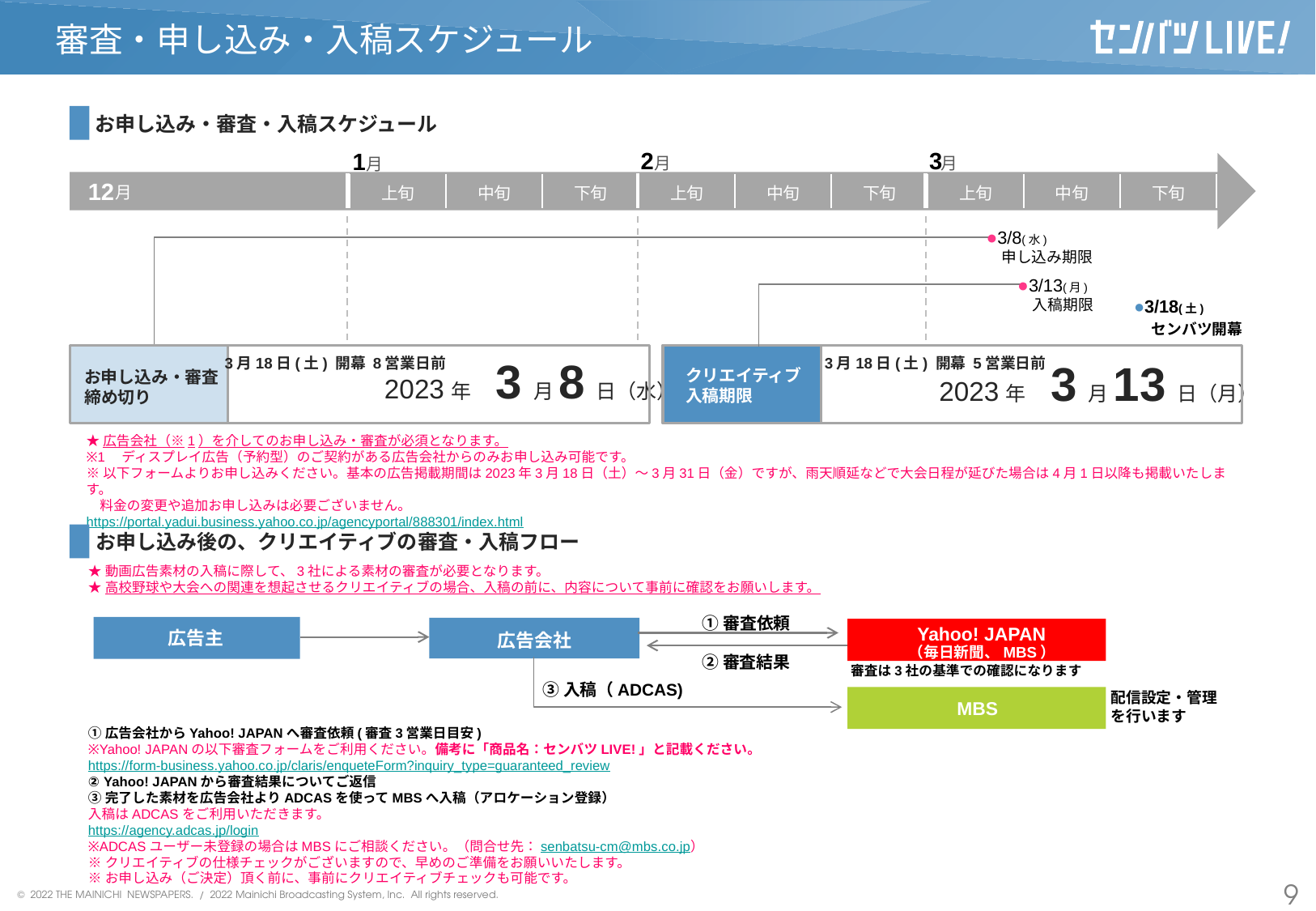

審査・申し込み・入稿スケジュール
お申し込み・審査・入稿スケジュール

2
月
3
月
1
月

12
月
| 上旬 | 中旬 | 下旬 | 上旬 | 中旬 | 下旬 | 上旬 | 中旬 | 下旬 |
| --- | --- | --- | --- | --- | --- | --- | --- | --- |
●3/8(水)
　申し込み期限

●3/13(月)
　入稿期限

●3/18(土)
　センバツ開幕

3月18日(土) 開幕 8営業日前
3月18日(土) 開幕 5営業日前
クリエイティブ
入稿期限
お申し込み・審査
締め切り
2023年　3月8日（水）
2023年　3月13日（月）
★広告会社（※1）を介してのお申し込み・審査が必須となります。
※1　ディスプレイ広告（予約型）のご契約がある広告会社からのみお申し込み可能です。
※以下フォームよりお申し込みください。基本の広告掲載期間は2023年3月18日（土）～3月31日（金）ですが、雨天順延などで大会日程が延びた場合は4月1日以降も掲載いたします。
　料金の変更や追加お申し込みは必要ございません。
https://portal.yadui.business.yahoo.co.jp/agencyportal/888301/index.html
お申し込み後の、クリエイティブの審査・入稿フロー

★動画広告素材の入稿に際して、3社による素材の審査が必要となります。
★高校野球や大会への関連を想起させるクリエイティブの場合、入稿の前に、内容について事前に確認をお願いします。

①広告会社からYahoo! JAPANへ審査依頼(審査3営業日目安)
※Yahoo! JAPANの以下審査フォームをご利用ください。備考に「商品名：センバツLIVE!」と記載ください。
https://form-business.yahoo.co.jp/claris/enqueteForm?inquiry_type=guaranteed_review
② Yahoo! JAPANから審査結果についてご返信
③完了した素材を広告会社よりADCASを使ってMBSへ入稿（アロケーション登録）
入稿はADCASをご利用いただきます。
https://agency.adcas.jp/login
※ADCASユーザー未登録の場合はMBSにご相談ください。（問合せ先：senbatsu-cm@mbs.co.jp）
※クリエイティブの仕様チェックがございますので、早めのご準備をお願いいたします。
※お申し込み（ご決定）頂く前に、事前にクリエイティブチェックも可能です。

①審査依頼
Yahoo! JAPAN

広告主
広告会社
（毎日新聞、MBS）
②審査結果
審査は3社の基準での確認になります

③入稿（ADCAS)
配信設定・管理
を行います

MBS